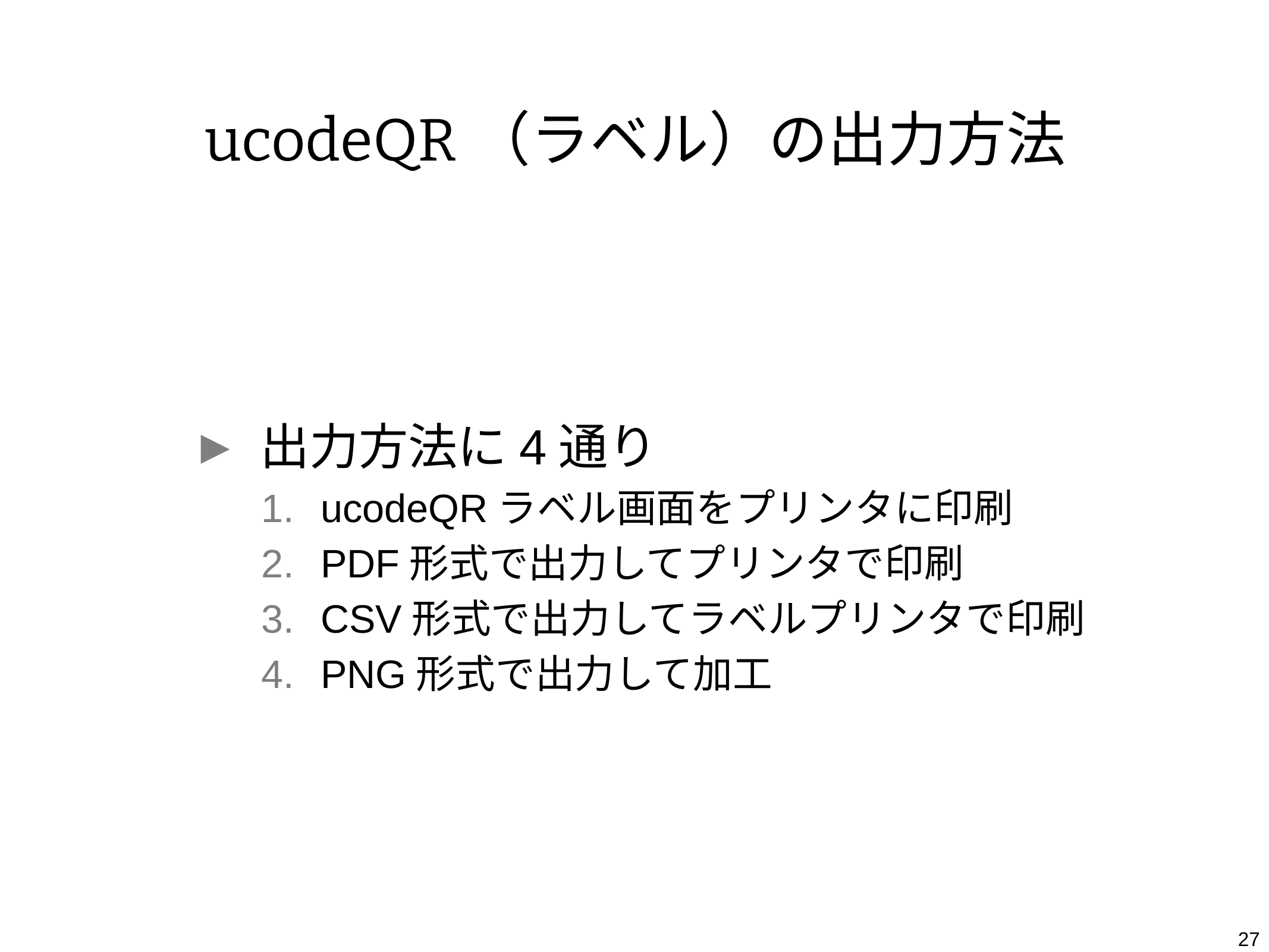

# ucodeQR（ラベル）の出力方法
出力方法に4通り
ucodeQRラベル画面をプリンタに印刷
PDF形式で出力してプリンタで印刷
CSV形式で出力してラベルプリンタで印刷
PNG形式で出力して加工
27